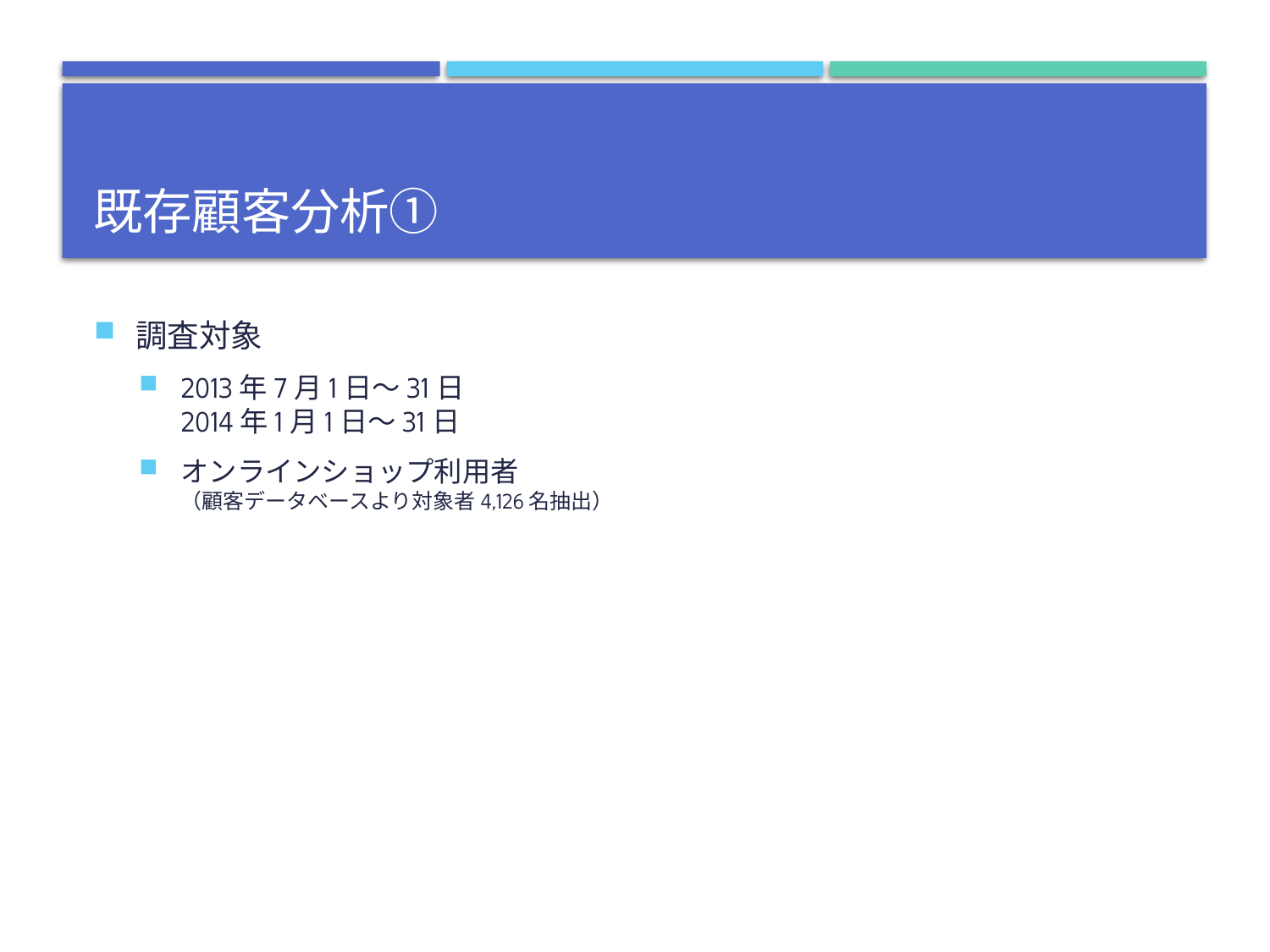

# 既存顧客分析①
調査対象
2013年7月1日～31日
2014年1月1日～31日
オンラインショップ利用者
（顧客データベースより対象者4,126名抽出）